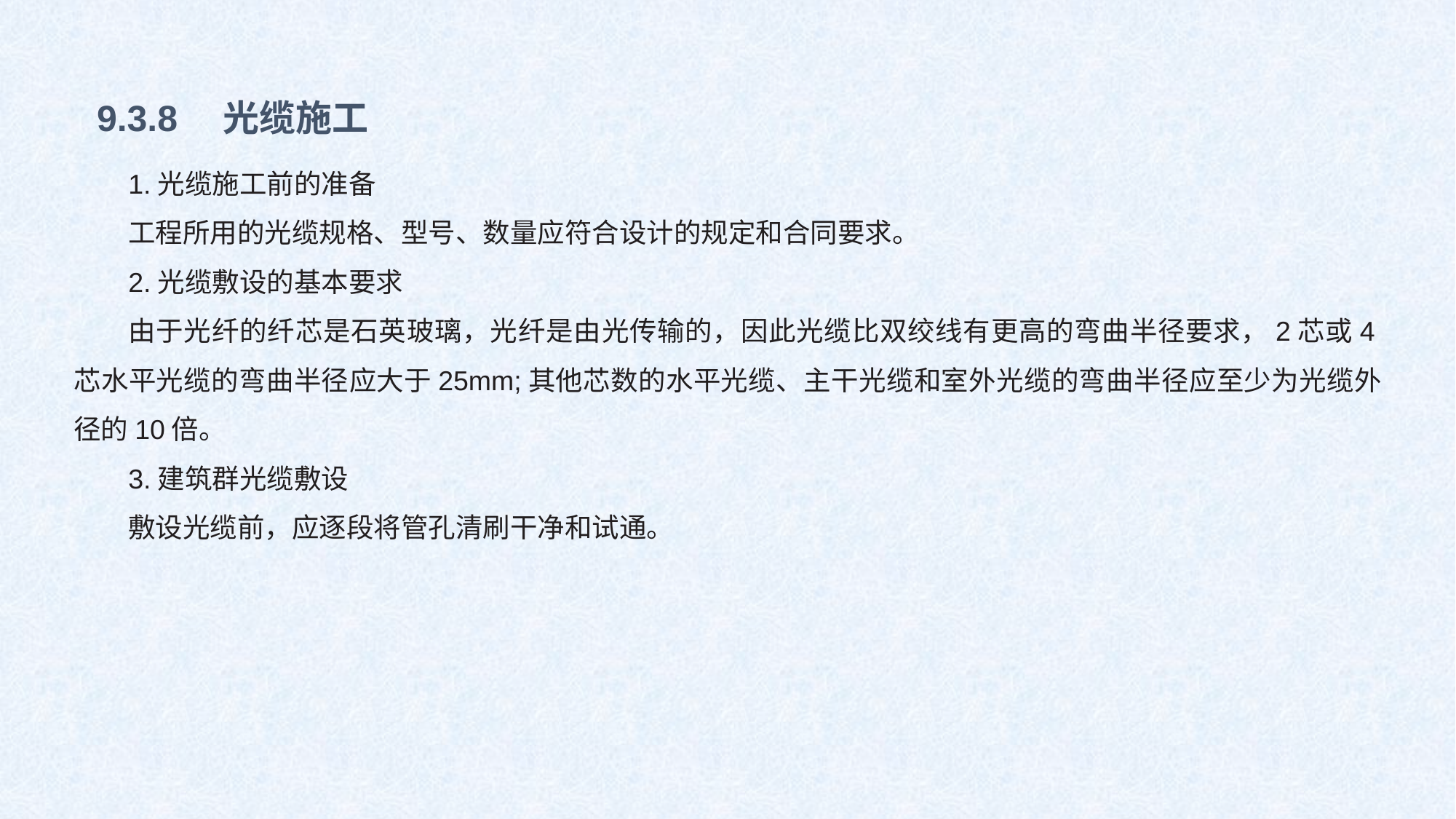

9.3.8　光缆施工
1.光缆施工前的准备
工程所用的光缆规格、型号、数量应符合设计的规定和合同要求。
2.光缆敷设的基本要求
由于光纤的纤芯是石英玻璃，光纤是由光传输的，因此光缆比双绞线有更高的弯曲半径要求，2芯或4芯水平光缆的弯曲半径应大于25mm;其他芯数的水平光缆、主干光缆和室外光缆的弯曲半径应至少为光缆外径的10倍。
3.建筑群光缆敷设
敷设光缆前，应逐段将管孔清刷干净和试通。